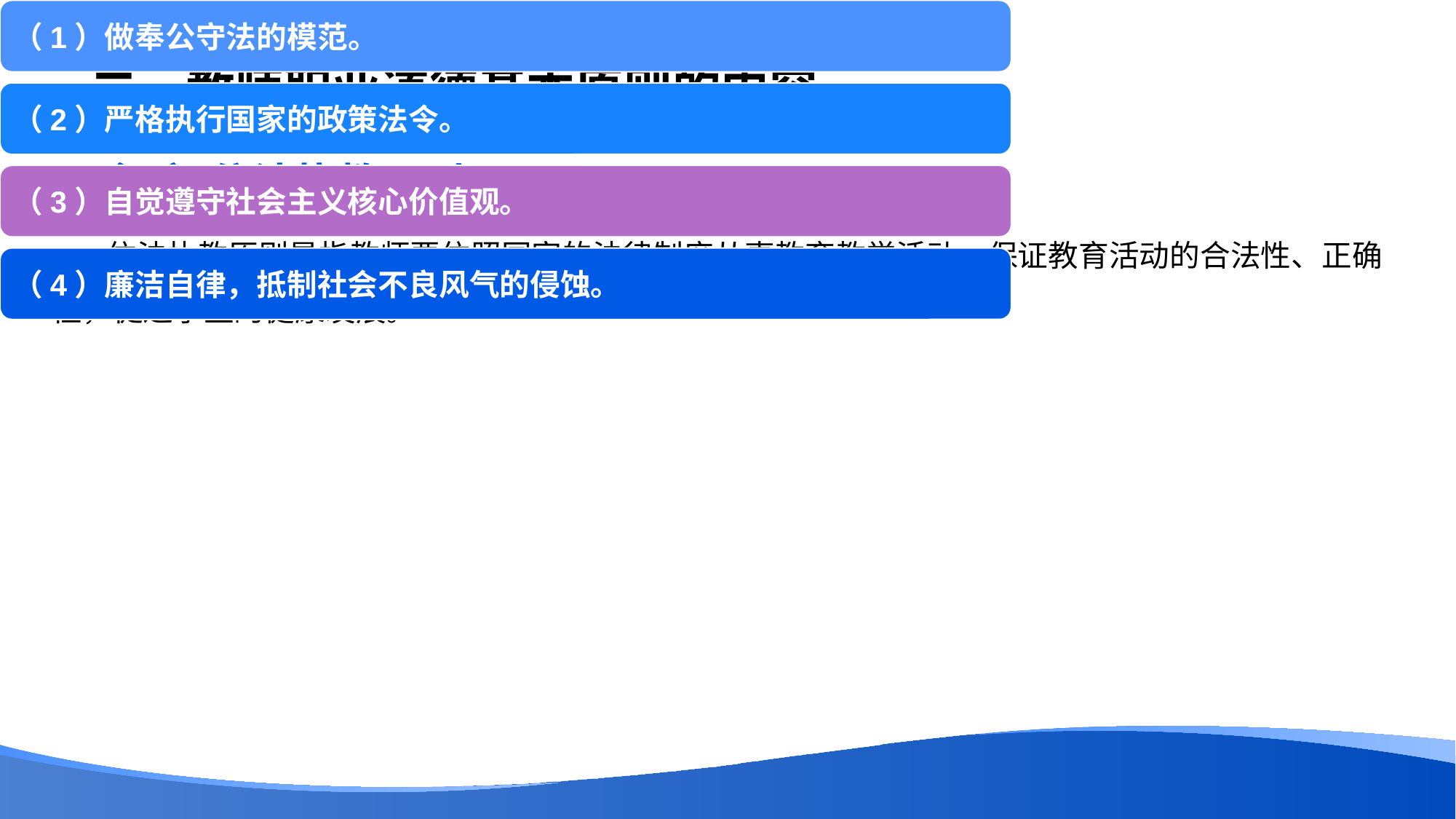

# 二、教师职业道德基本原则的内容
（一）依法执教原则
依法执教原则是指教师要依照国家的法律制度从事教育教学活动，保证教育活动的合法性、正确性，促进学生的健康发展。
（1）做奉公守法的模范。
（2）严格执行国家的政策法令。
（3）自觉遵守社会主义核心价值观。
（4）廉洁自律，抵制社会不良风气的侵蚀。